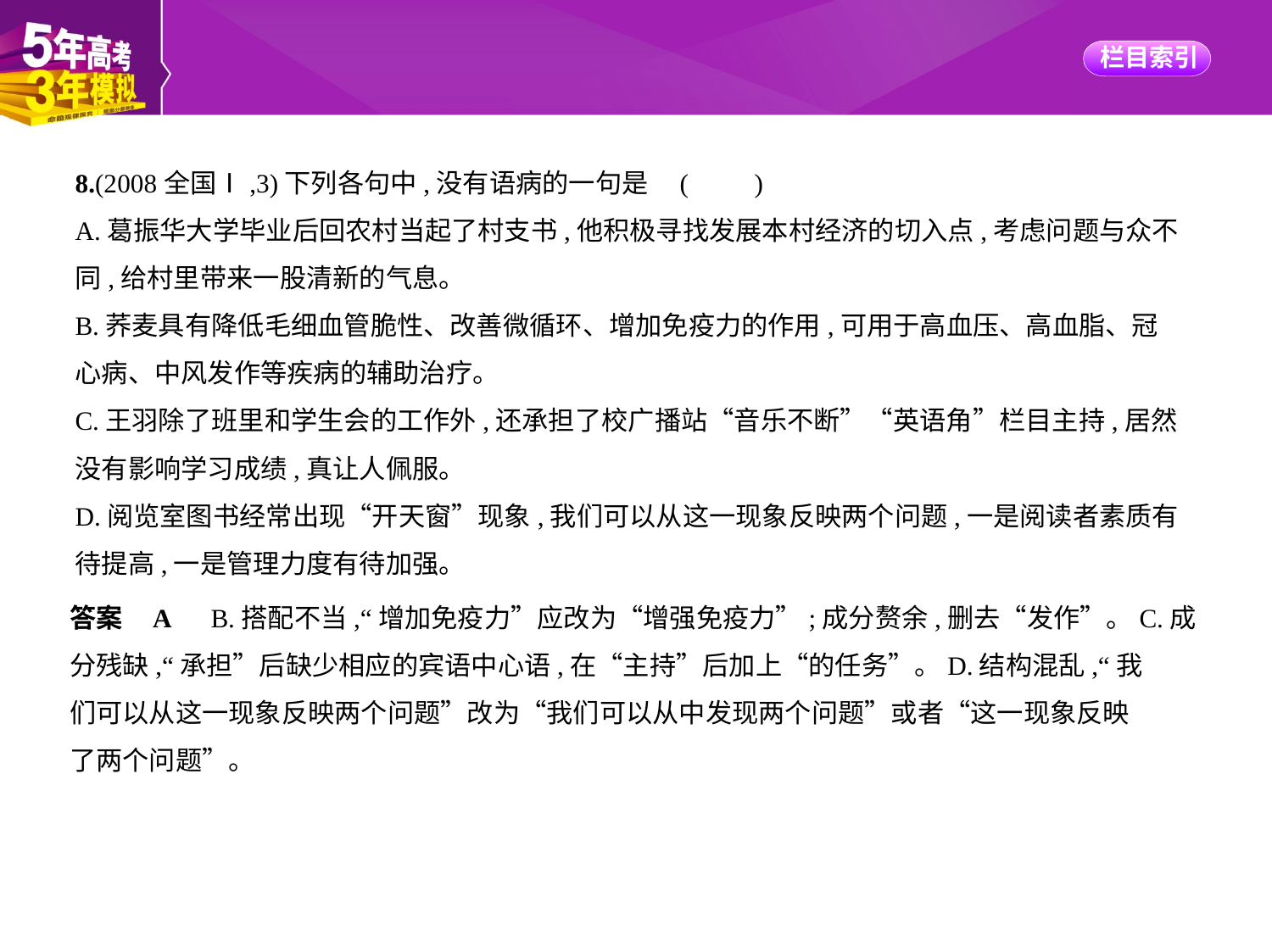

8.(2008全国Ⅰ,3)下列各句中,没有语病的一句是 (　　)
A.葛振华大学毕业后回农村当起了村支书,他积极寻找发展本村经济的切入点,考虑问题与众不
同,给村里带来一股清新的气息。
B.荞麦具有降低毛细血管脆性、改善微循环、增加免疫力的作用,可用于高血压、高血脂、冠
心病、中风发作等疾病的辅助治疗。
C.王羽除了班里和学生会的工作外,还承担了校广播站“音乐不断”“英语角”栏目主持,居然
没有影响学习成绩,真让人佩服。
D.阅览室图书经常出现“开天窗”现象,我们可以从这一现象反映两个问题,一是阅读者素质有
待提高,一是管理力度有待加强。
答案    A　B.搭配不当,“增加免疫力”应改为“增强免疫力”;成分赘余,删去“发作”。C.成
分残缺,“承担”后缺少相应的宾语中心语,在“主持”后加上“的任务”。D.结构混乱,“我
们可以从这一现象反映两个问题”改为“我们可以从中发现两个问题”或者“这一现象反映
了两个问题”。